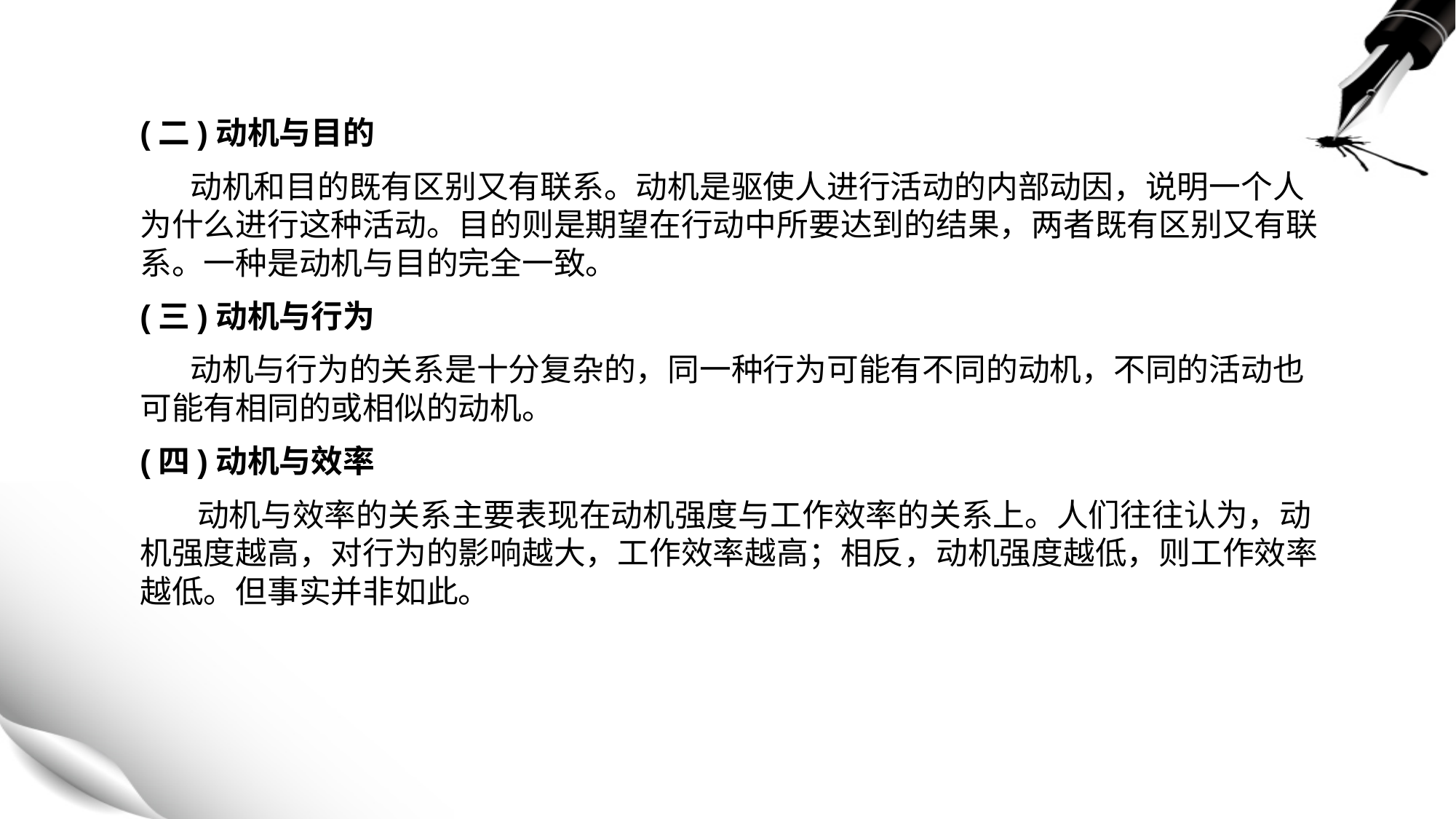

(二)动机与目的
      动机和目的既有区别又有联系。动机是驱使人进行活动的内部动因，说明一个人为什么进行这种活动。目的则是期望在行动中所要达到的结果，两者既有区别又有联系。一种是动机与目的完全一致。
(三)动机与行为
      动机与行为的关系是十分复杂的，同一种行为可能有不同的动机，不同的活动也可能有相同的或相似的动机。
(四)动机与效率
       动机与效率的关系主要表现在动机强度与工作效率的关系上。人们往往认为，动机强度越高，对行为的影响越大，工作效率越高；相反，动机强度越低，则工作效率越低。但事实并非如此。